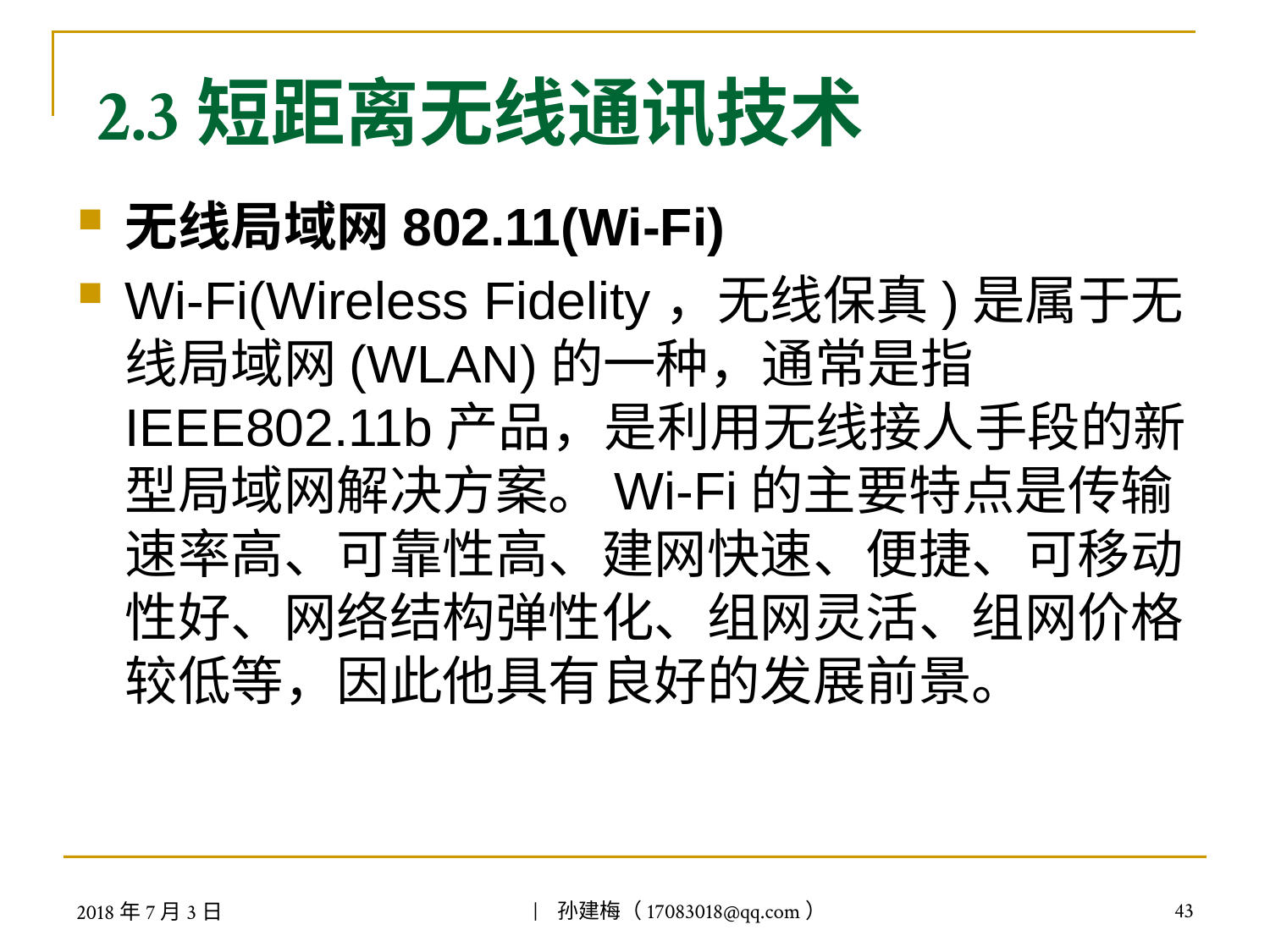

2.3短距离无线通讯技术
无线局域网802.11(Wi-Fi)
Wi-Fi(Wireless Fidelity，无线保真)是属于无线局域网(WLAN)的一种，通常是指IEEE802.11b产品，是利用无线接人手段的新型局域网解决方案。Wi-Fi的主要特点是传输速率高、可靠性高、建网快速、便捷、可移动性好、网络结构弹性化、组网灵活、组网价格较低等，因此他具有良好的发展前景。
|   孙建梅（17083018@qq.com）
2018年7月3日
43